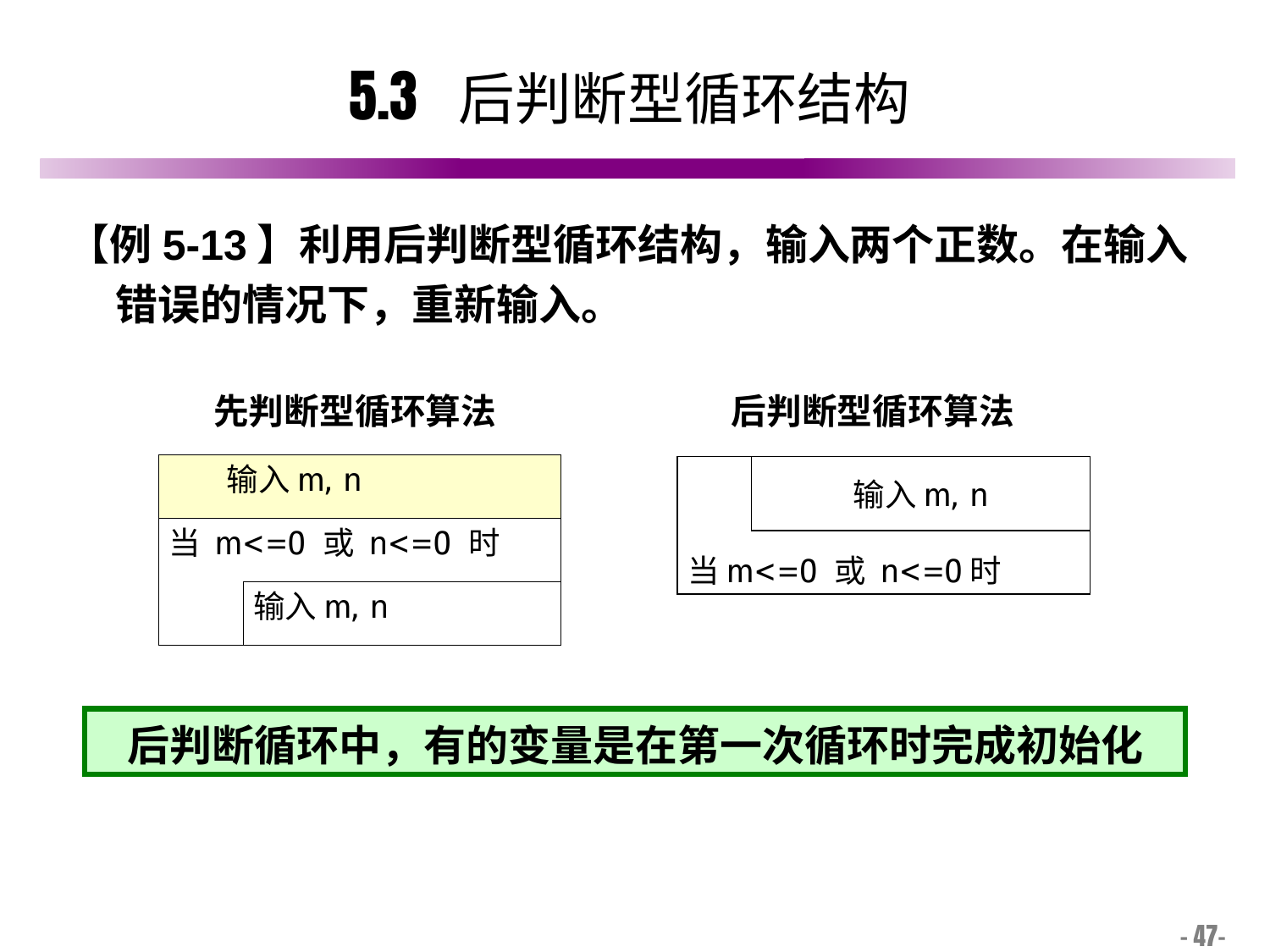

# 5.3  后判断型循环结构
【例5-13】利用后判断型循环结构，输入两个正数。在输入错误的情况下，重新输入。
后判断型循环算法
先判断型循环算法
       输入m, n
当m<=0 或 n<=0时
输入m, n
当 m<=0 或 n<=0 时
输入m, n
后判断循环中，有的变量是在第一次循环时完成初始化
 - 47-